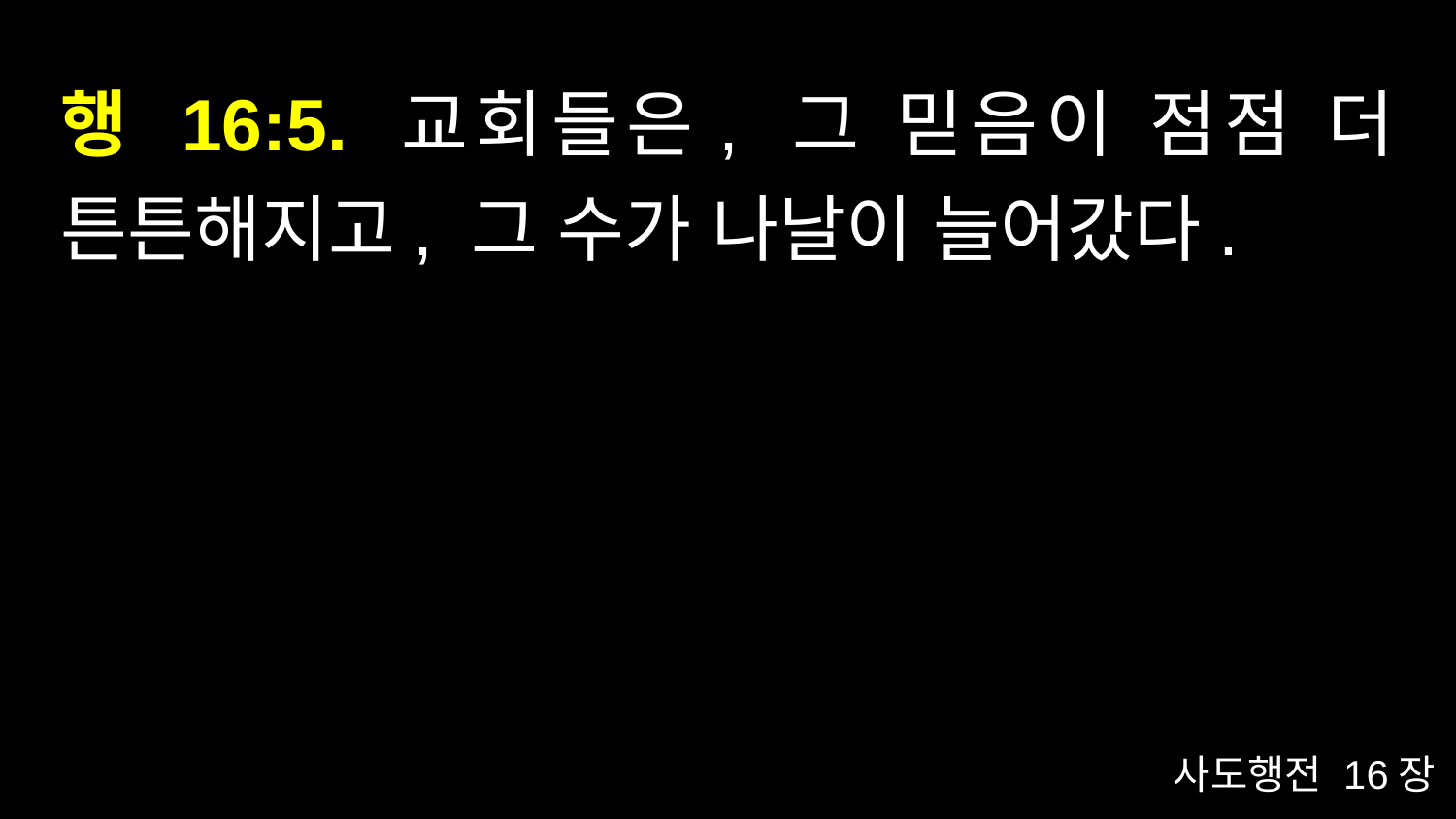

# 행 16:5. 교회들은, 그 믿음이 점점 더 튼튼해지고, 그 수가 나날이 늘어갔다.
사도행전 16장